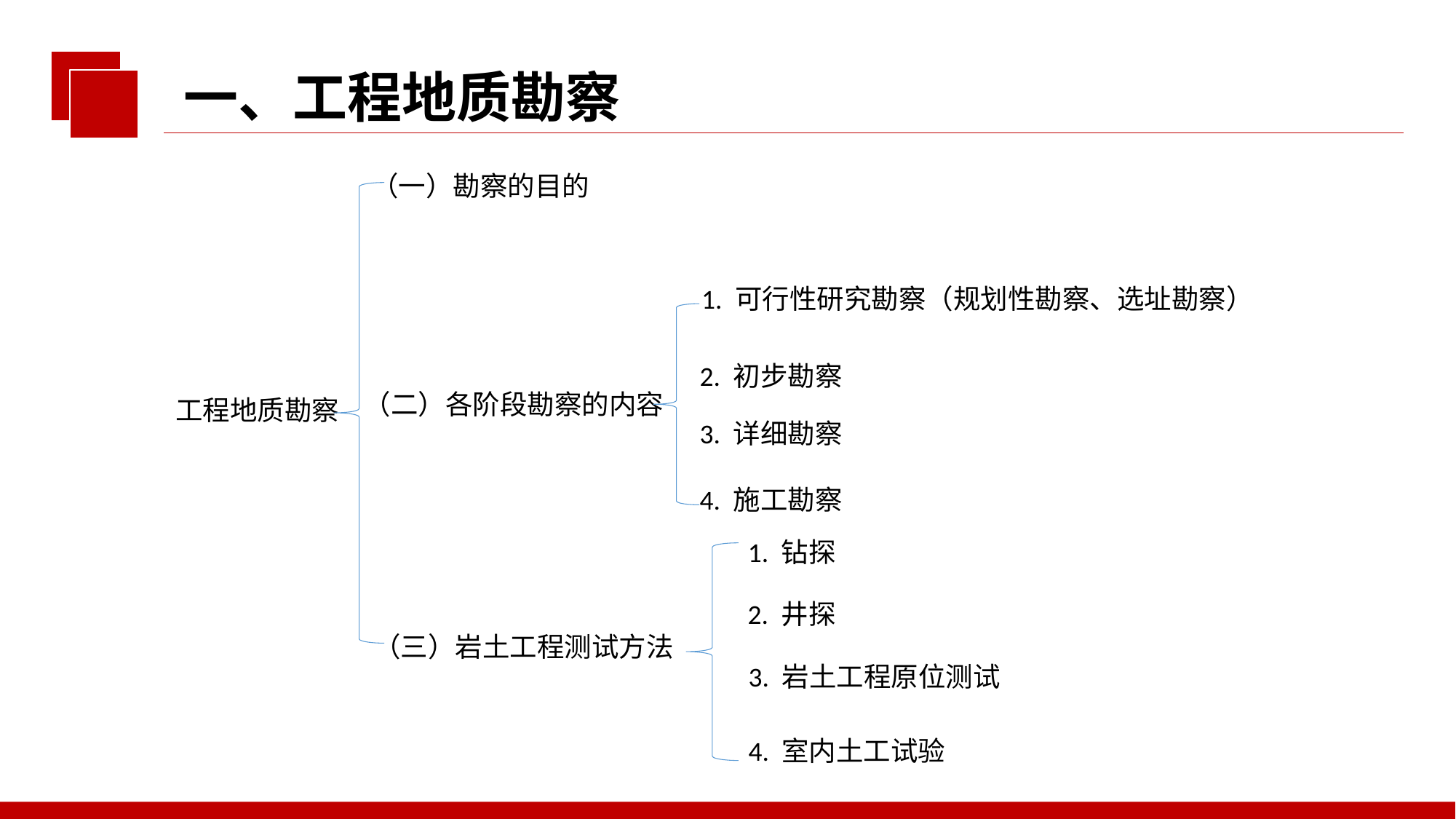

一、工程地质勘察
（一）勘察的目的

1. 可行性研究勘察（规划性勘察、选址勘察）

2. 初步勘察
（二）各阶段勘察的内容
工程地质勘察
3. 详细勘察
4. 施工勘察
1. 钻探

2. 井探
（三）岩土工程测试方法
3. 岩土工程原位测试
4. 室内土工试验